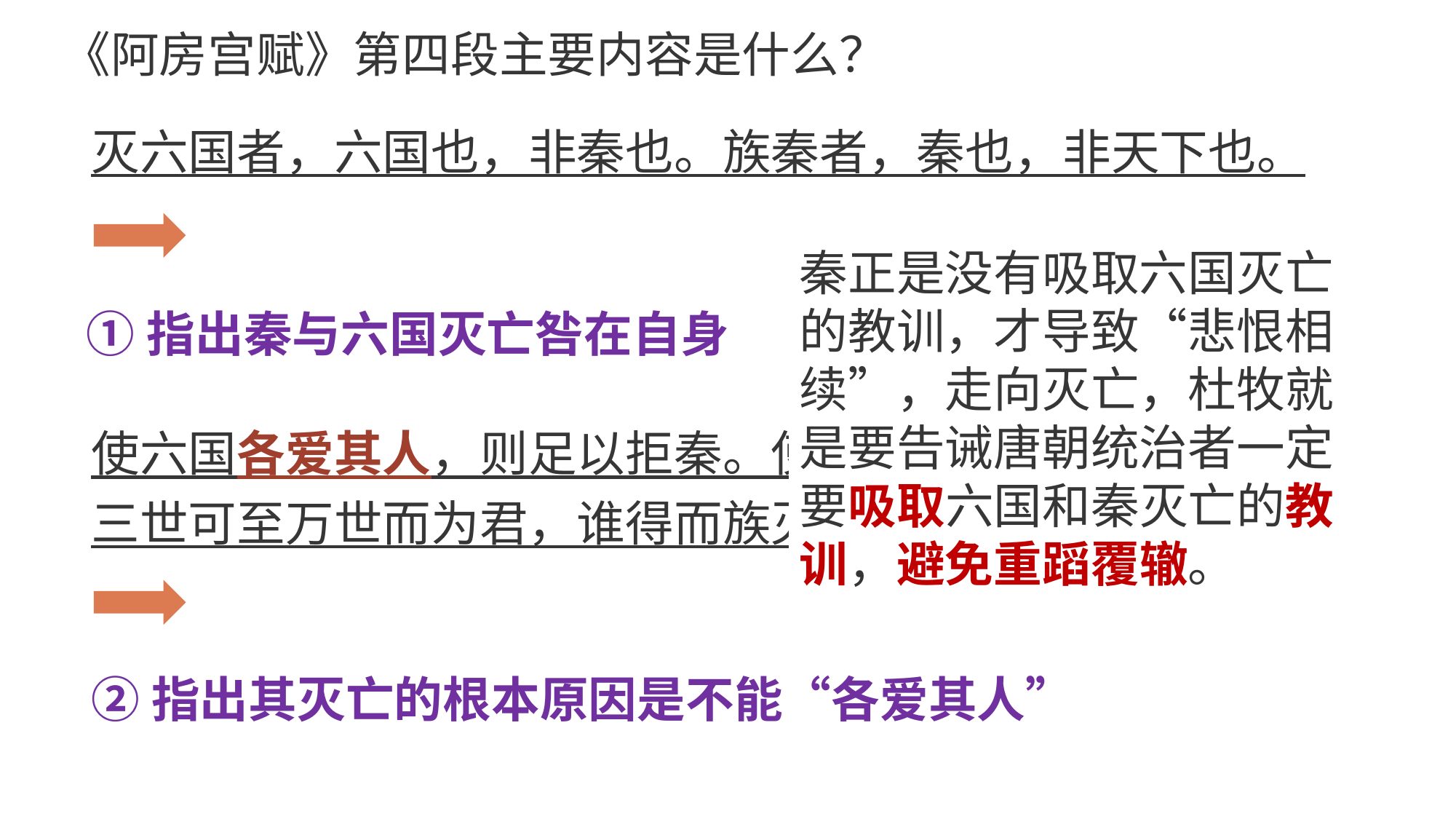

《阿房宫赋》第四段主要内容是什么？
灭六国者，六国也，非秦也。族秦者，秦也，非天下也。

秦正是没有吸取六国灭亡的教训，才导致“悲恨相续”，走向灭亡，杜牧就是要告诫唐朝统治者一定要吸取六国和秦灭亡的教训，避免重蹈覆辙。
①指出秦与六国灭亡咎在自身
使六国各爱其人，则足以拒秦。使秦复爱六国之人，则递三世可至万世而为君，谁得而族灭也？

②指出其灭亡的根本原因是不能“各爱其人”